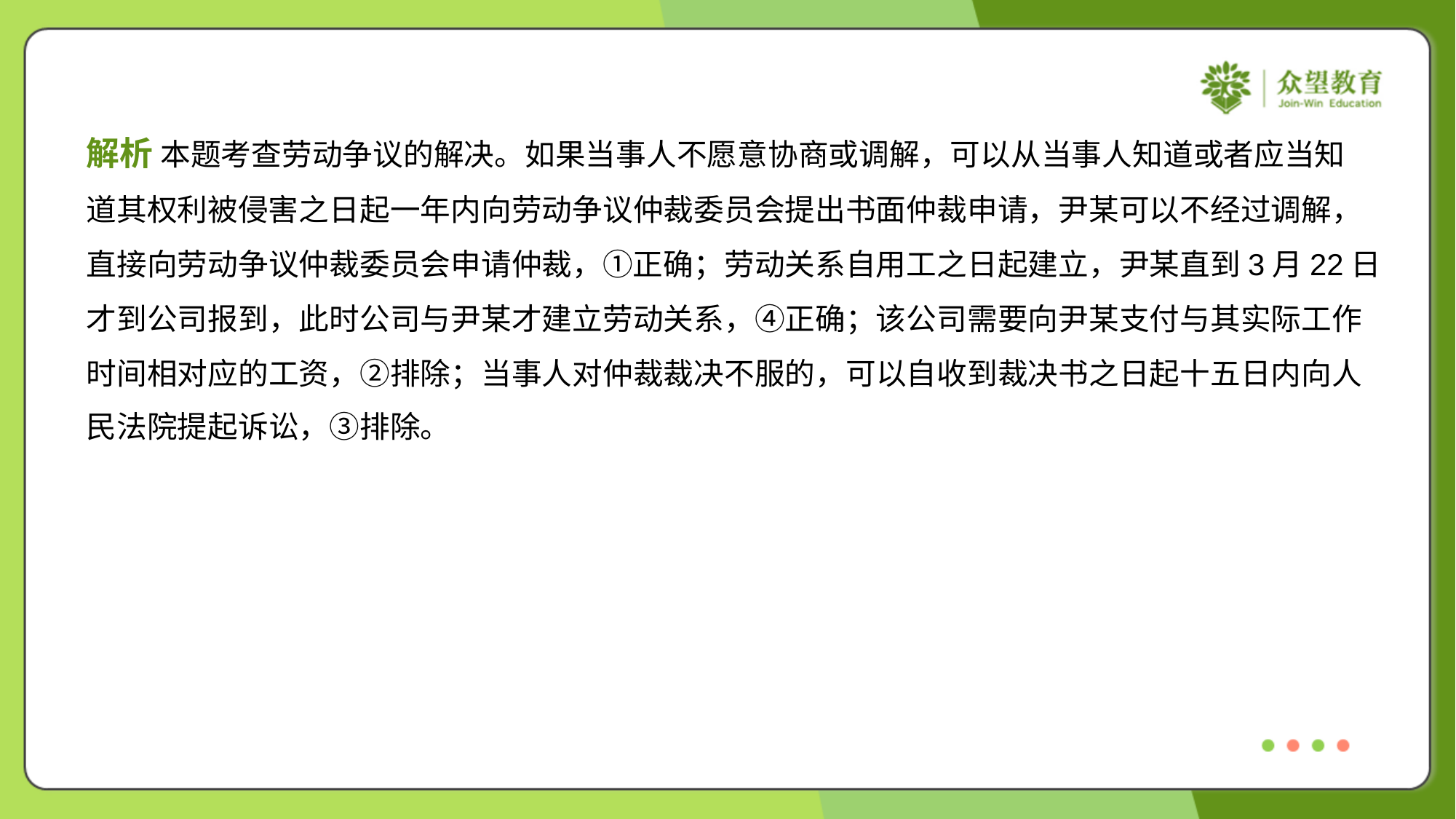

解析 本题考查劳动争议的解决。如果当事人不愿意协商或调解，可以从当事人知道或者应当知
道其权利被侵害之日起一年内向劳动争议仲裁委员会提出书面仲裁申请，尹某可以不经过调解，
直接向劳动争议仲裁委员会申请仲裁，①正确；劳动关系自用工之日起建立，尹某直到3月22日
才到公司报到，此时公司与尹某才建立劳动关系，④正确；该公司需要向尹某支付与其实际工作
时间相对应的工资，②排除；当事人对仲裁裁决不服的，可以自收到裁决书之日起十五日内向人
民法院提起诉讼，③排除。